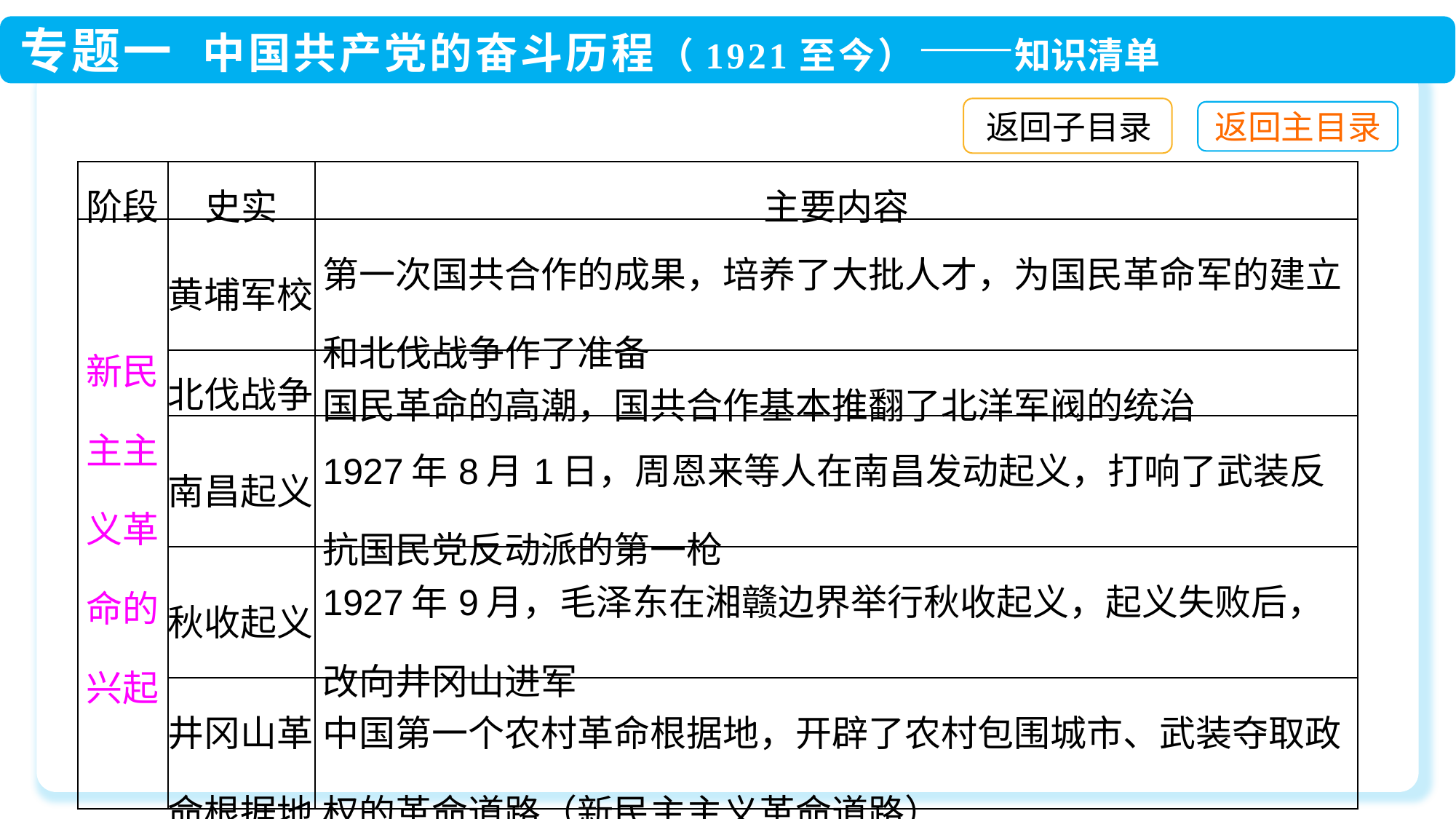

返回子目录
| 阶段 | 史实 | 主要内容 |
| --- | --- | --- |
| 新民主主义革命的兴起 | 黄埔军校 | 第一次国共合作的成果，培养了大批人才，为国民革命军的建立和北伐战争作了准备 |
|  | 北伐战争 | 国民革命的高潮，国共合作基本推翻了北洋军阀的统治 |
|  | 南昌起义 | 1927年8月1日，周恩来等人在南昌发动起义，打响了武装反抗国民党反动派的第一枪 |
|  | 秋收起义 | 1927年9月，毛泽东在湘赣边界举行秋收起义，起义失败后，改向井冈山进军 |
|  | 井冈山革命根据地 | 中国第一个农村革命根据地，开辟了农村包围城市、武装夺取政权的革命道路（新民主主义革命道路） |